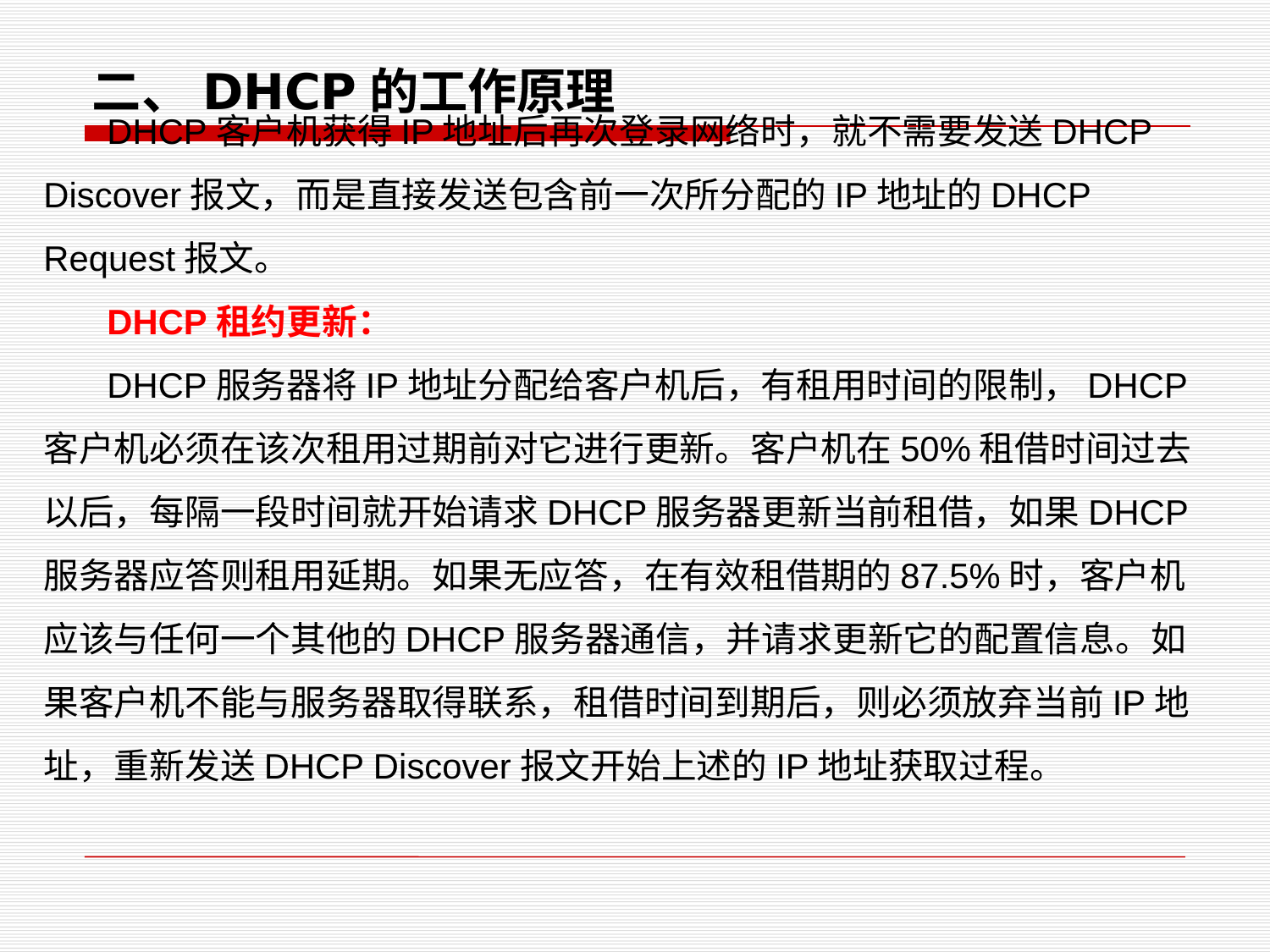

二、DHCP的工作原理
DHCP客户机获得IP地址后再次登录网络时，就不需要发送DHCP Discover报文，而是直接发送包含前一次所分配的IP地址的DHCP Request报文。
DHCP租约更新：
DHCP服务器将IP地址分配给客户机后，有租用时间的限制，DHCP客户机必须在该次租用过期前对它进行更新。客户机在50%租借时间过去以后，每隔一段时间就开始请求DHCP服务器更新当前租借，如果DHCP服务器应答则租用延期。如果无应答，在有效租借期的87.5%时，客户机应该与任何一个其他的DHCP服务器通信，并请求更新它的配置信息。如果客户机不能与服务器取得联系，租借时间到期后，则必须放弃当前IP地址，重新发送DHCP Discover报文开始上述的IP地址获取过程。

83